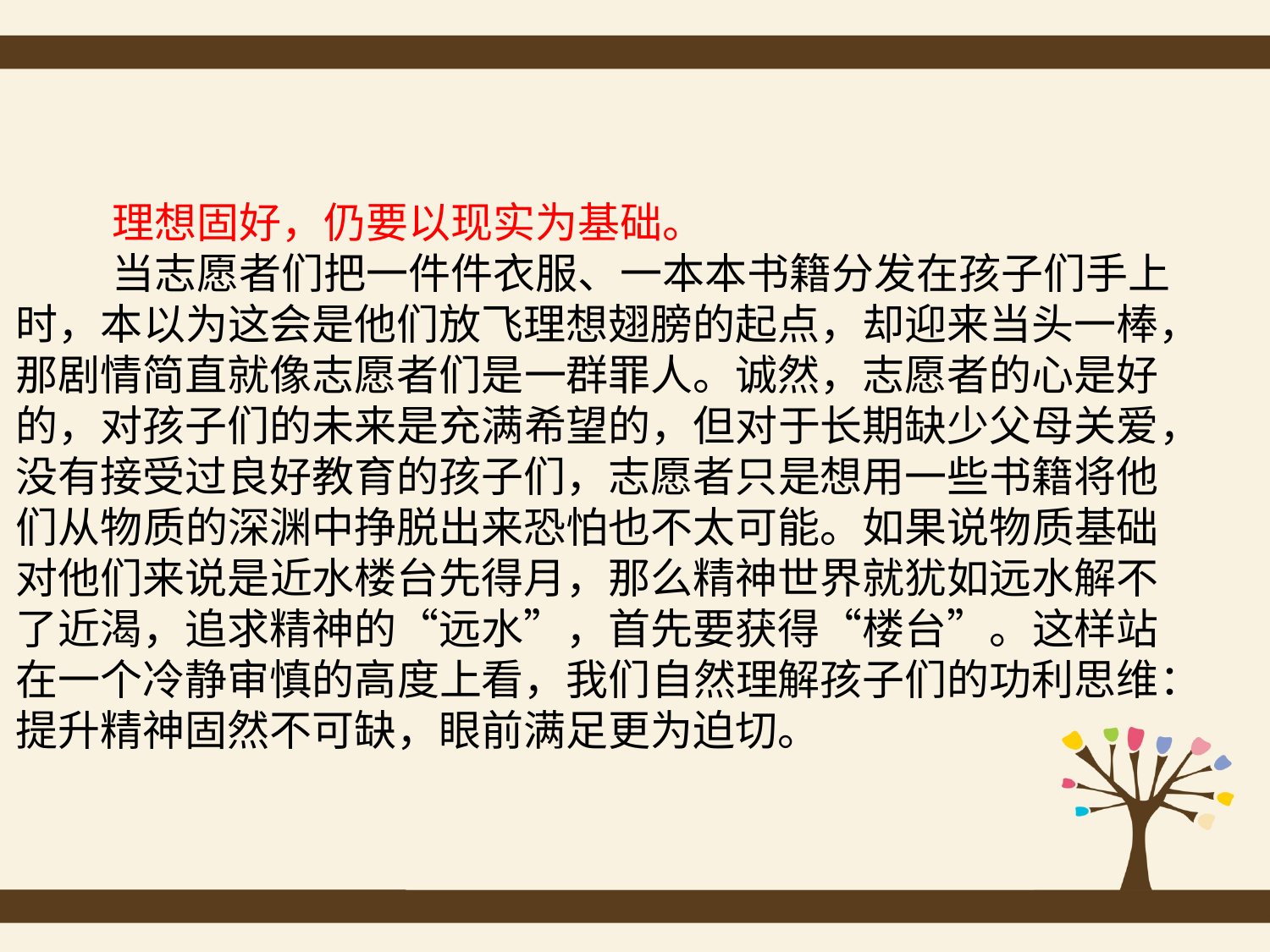

理想固好，仍要以现实为基础。
         当志愿者们把一件件衣服、一本本书籍分发在孩子们手上时，本以为这会是他们放飞理想翅膀的起点，却迎来当头一棒，那剧情简直就像志愿者们是一群罪人。诚然，志愿者的心是好的，对孩子们的未来是充满希望的，但对于长期缺少父母关爱，没有接受过良好教育的孩子们，志愿者只是想用一些书籍将他们从物质的深渊中挣脱出来恐怕也不太可能。如果说物质基础对他们来说是近水楼台先得月，那么精神世界就犹如远水解不了近渴，追求精神的“远水”，首先要获得“楼台”。这样站在一个冷静审慎的高度上看，我们自然理解孩子们的功利思维：提升精神固然不可缺，眼前满足更为迫切。